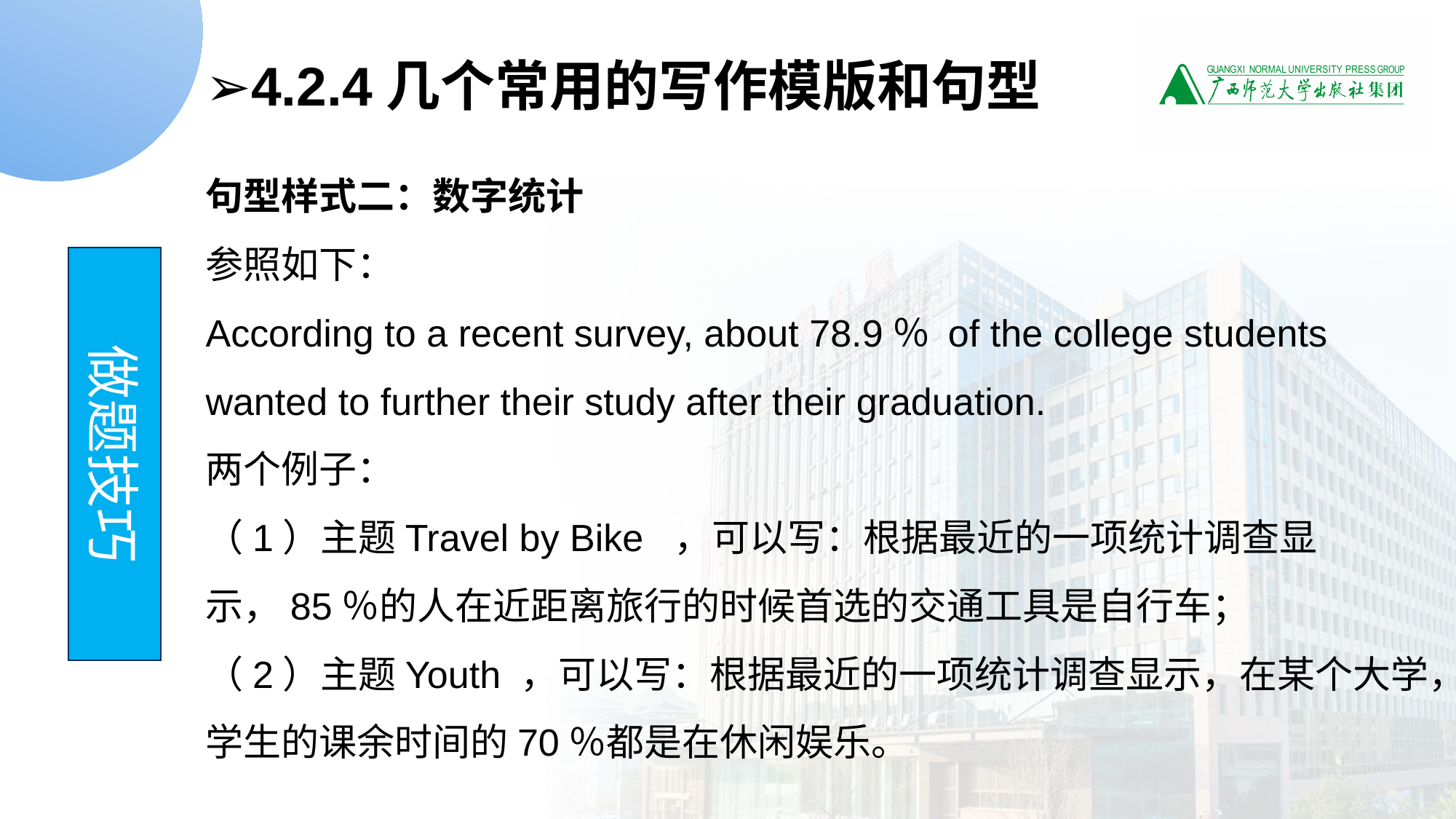

➢4.2.4几个常用的写作模版和句型

句型样式二：数字统计
参照如下：
According to a recent survey, about 78.9％ of the college students wanted to further their study after their graduation.
两个例子：
（1）主题Travel by Bike  ，可以写：根据最近的一项统计调查显示，85％的人在近距离旅行的时候首选的交通工具是自行车；
（2）主题Youth ，可以写：根据最近的一项统计调查显示，在某个大学，学生的课余时间的70％都是在休闲娱乐。

做题技巧